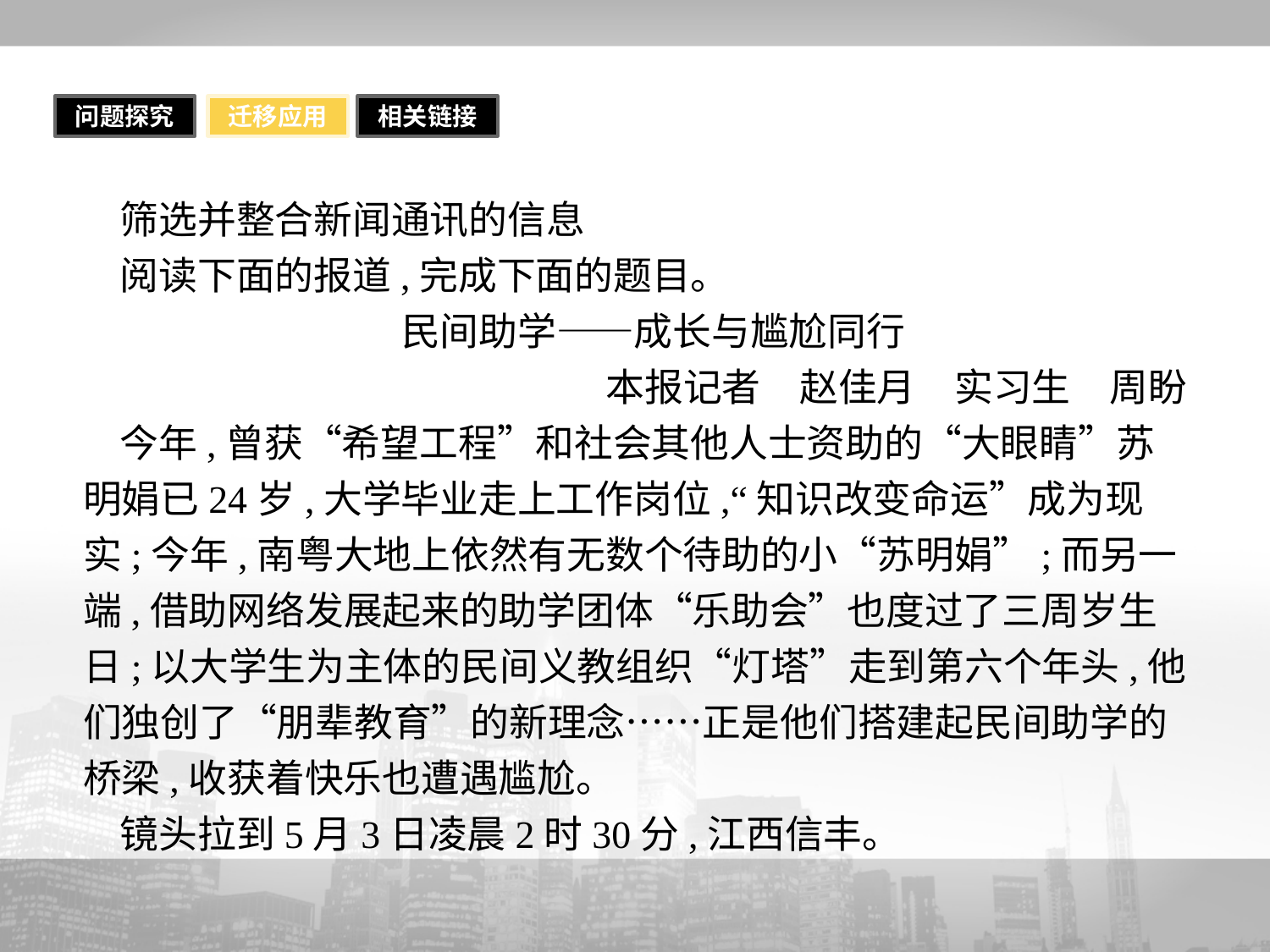

问题探究
迁移应用
相关链接
筛选并整合新闻通讯的信息
阅读下面的报道,完成下面的题目。
民间助学——成长与尴尬同行
本报记者　赵佳月　实习生　周盼
今年,曾获“希望工程”和社会其他人士资助的“大眼睛”苏明娟已24岁,大学毕业走上工作岗位,“知识改变命运”成为现实;今年,南粤大地上依然有无数个待助的小“苏明娟”;而另一端,借助网络发展起来的助学团体“乐助会”也度过了三周岁生日;以大学生为主体的民间义教组织“灯塔”走到第六个年头,他们独创了“朋辈教育”的新理念……正是他们搭建起民间助学的桥梁,收获着快乐也遭遇尴尬。
镜头拉到5月3日凌晨2时30分,江西信丰。